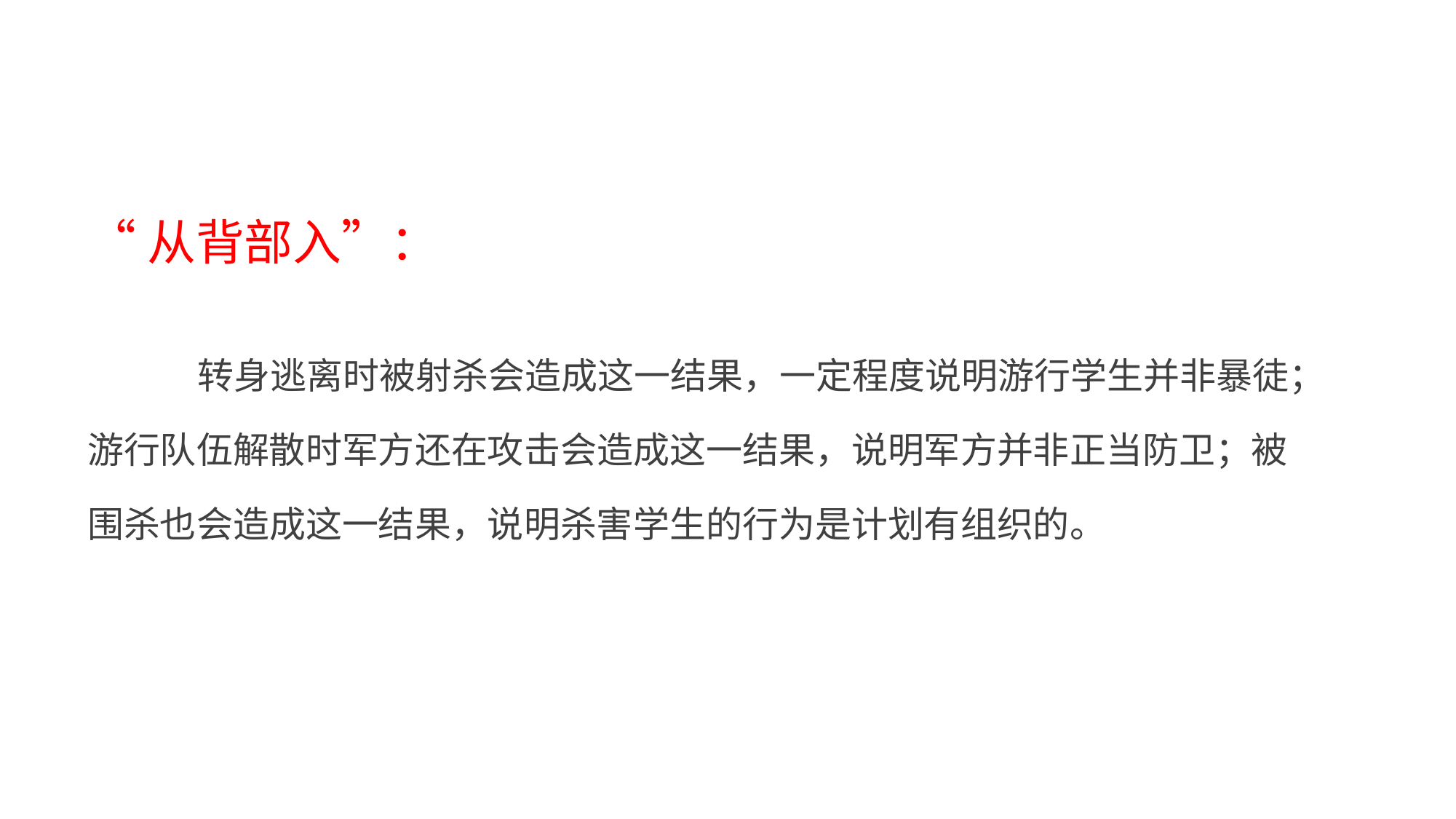

“从背部入”：
转身逃离时被射杀会造成这一结果，一定程度说明游行学生并非暴徒； 游行队伍解散时军方还在攻击会造成这一结果，说明军方并非正当防卫；被 围杀也会造成这一结果，说明杀害学生的行为是计划有组织的。